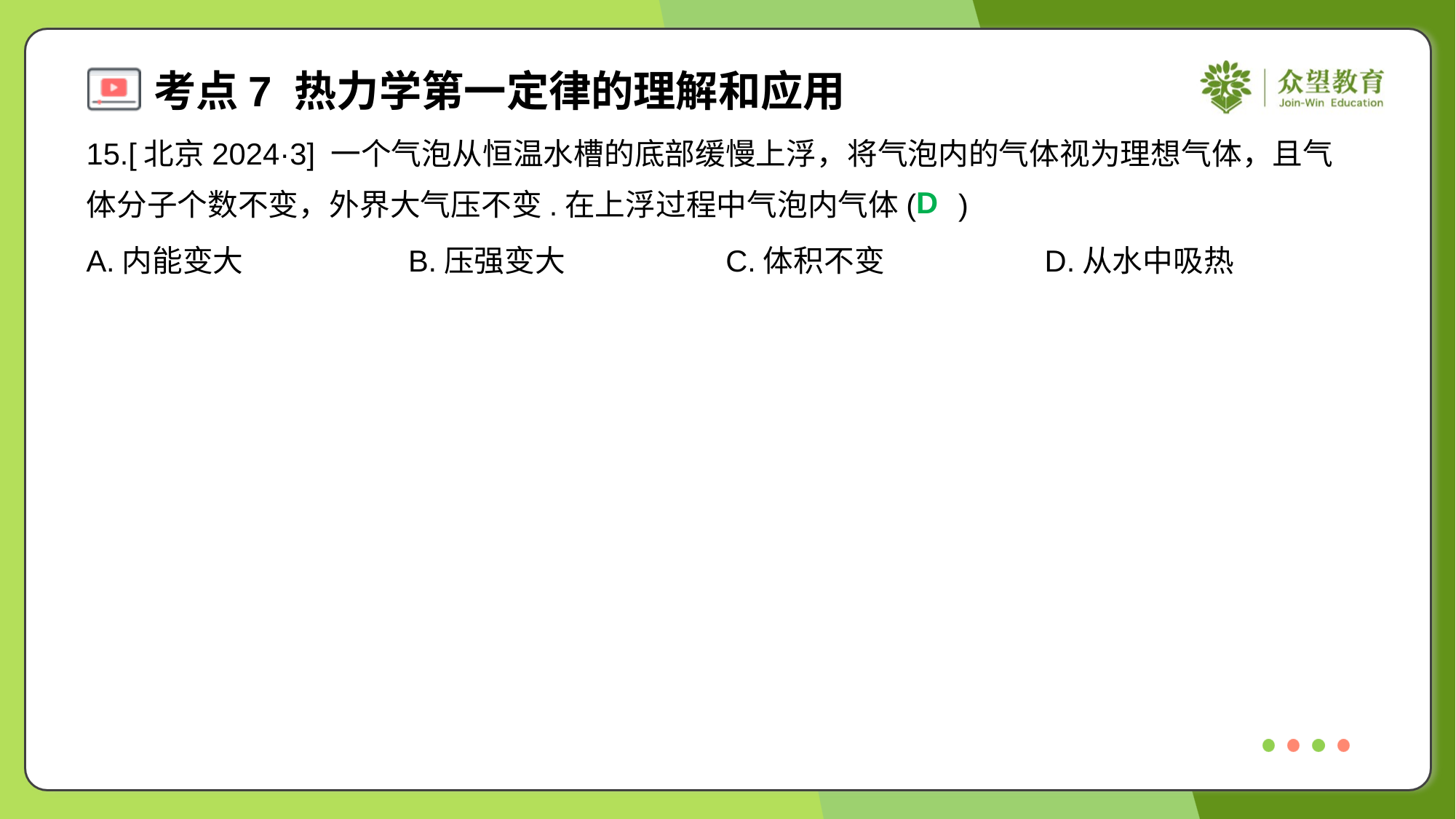

15.[北京2024·3] 一个气泡从恒温水槽的底部缓慢上浮，将气泡内的气体视为理想气体，且气
体分子个数不变，外界大气压不变.在上浮过程中气泡内气体(     )
D
A.内能变大	B.压强变大	C.体积不变	D.从水中吸热